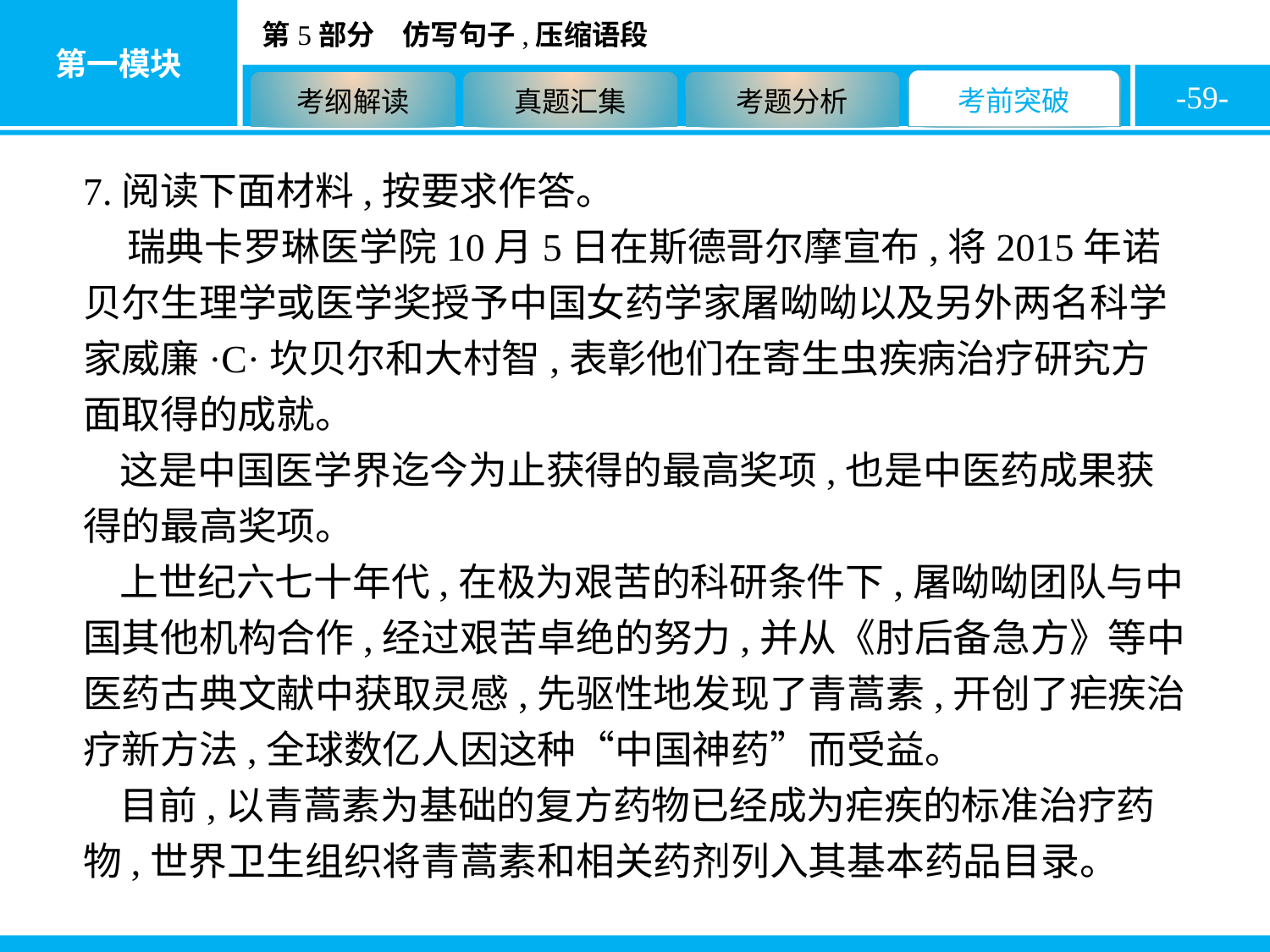

-59-
7.阅读下面材料,按要求作答。
    瑞典卡罗琳医学院10月5日在斯德哥尔摩宣布,将2015年诺贝尔生理学或医学奖授予中国女药学家屠呦呦以及另外两名科学家威廉·C·坎贝尔和大村智,表彰他们在寄生虫疾病治疗研究方面取得的成就。
这是中国医学界迄今为止获得的最高奖项,也是中医药成果获得的最高奖项。
上世纪六七十年代,在极为艰苦的科研条件下,屠呦呦团队与中国其他机构合作,经过艰苦卓绝的努力,并从《肘后备急方》等中医药古典文献中获取灵感,先驱性地发现了青蒿素,开创了疟疾治疗新方法,全球数亿人因这种“中国神药”而受益。
目前,以青蒿素为基础的复方药物已经成为疟疾的标准治疗药物,世界卫生组织将青蒿素和相关药剂列入其基本药品目录。